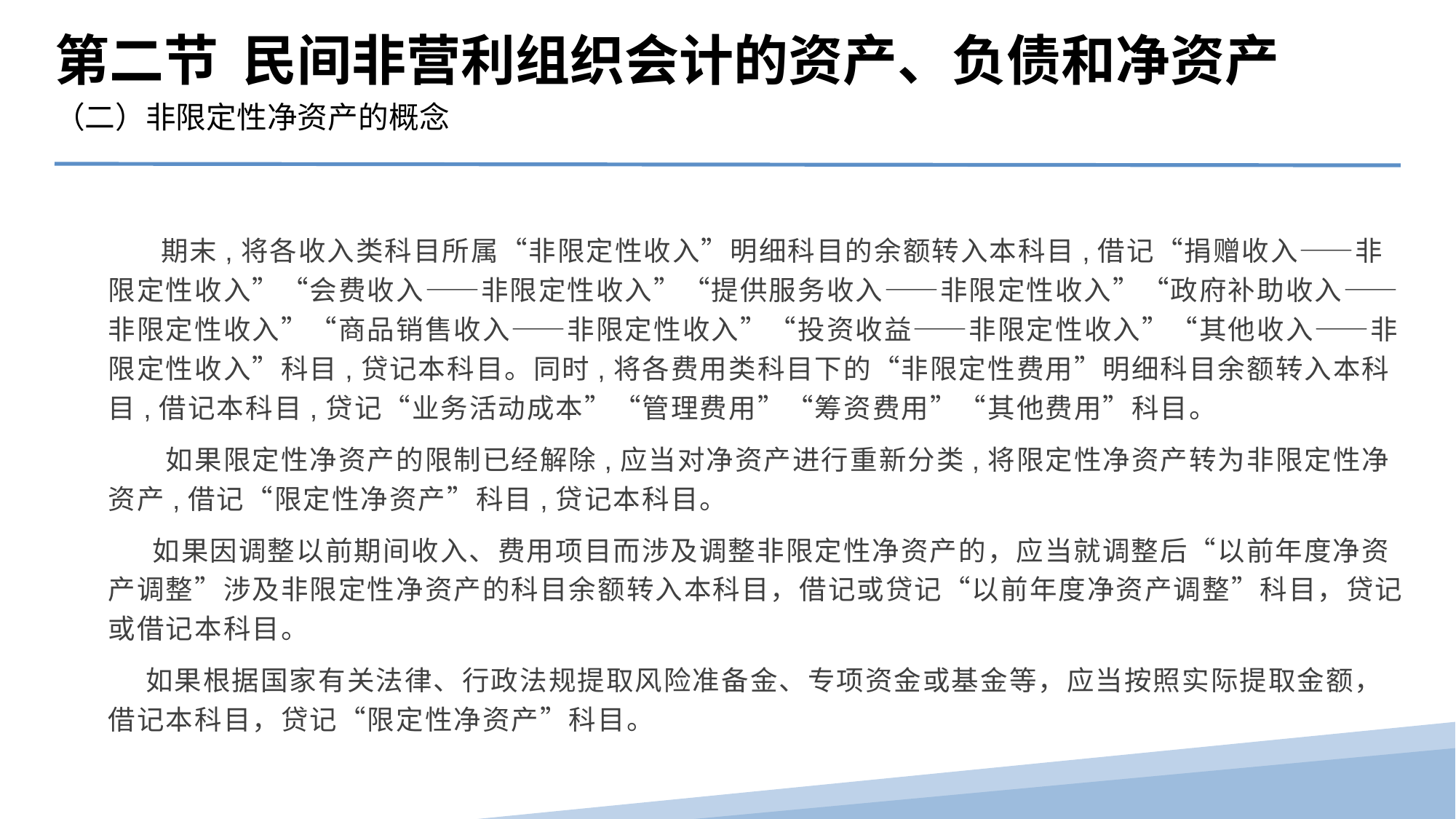

第二节  民间非营利组织会计的资产、负债和净资产
（二）非限定性净资产的概念
      期末,将各收入类科目所属“非限定性收入”明细科目的余额转入本科目,借记“捐赠收入——非限定性收入”“会费收入——非限定性收入”“提供服务收入——非限定性收入”“政府补助收入——非限定性收入”“商品销售收入——非限定性收入”“投资收益——非限定性收入”“其他收入——非限定性收入”科目,贷记本科目。同时,将各费用类科目下的“非限定性费用”明细科目余额转入本科目,借记本科目,贷记“业务活动成本”“管理费用”“筹资费用”“其他费用”科目。
　　如果限定性净资产的限制已经解除,应当对净资产进行重新分类,将限定性净资产转为非限定性净资产,借记“限定性净资产”科目,贷记本科目。
　  如果因调整以前期间收入、费用项目而涉及调整非限定性净资产的，应当就调整后“以前年度净资产调整”涉及非限定性净资产的科目余额转入本科目，借记或贷记“以前年度净资产调整”科目，贷记或借记本科目。
    如果根据国家有关法律、行政法规提取风险准备金、专项资金或基金等，应当按照实际提取金额，借记本科目，贷记“限定性净资产”科目。